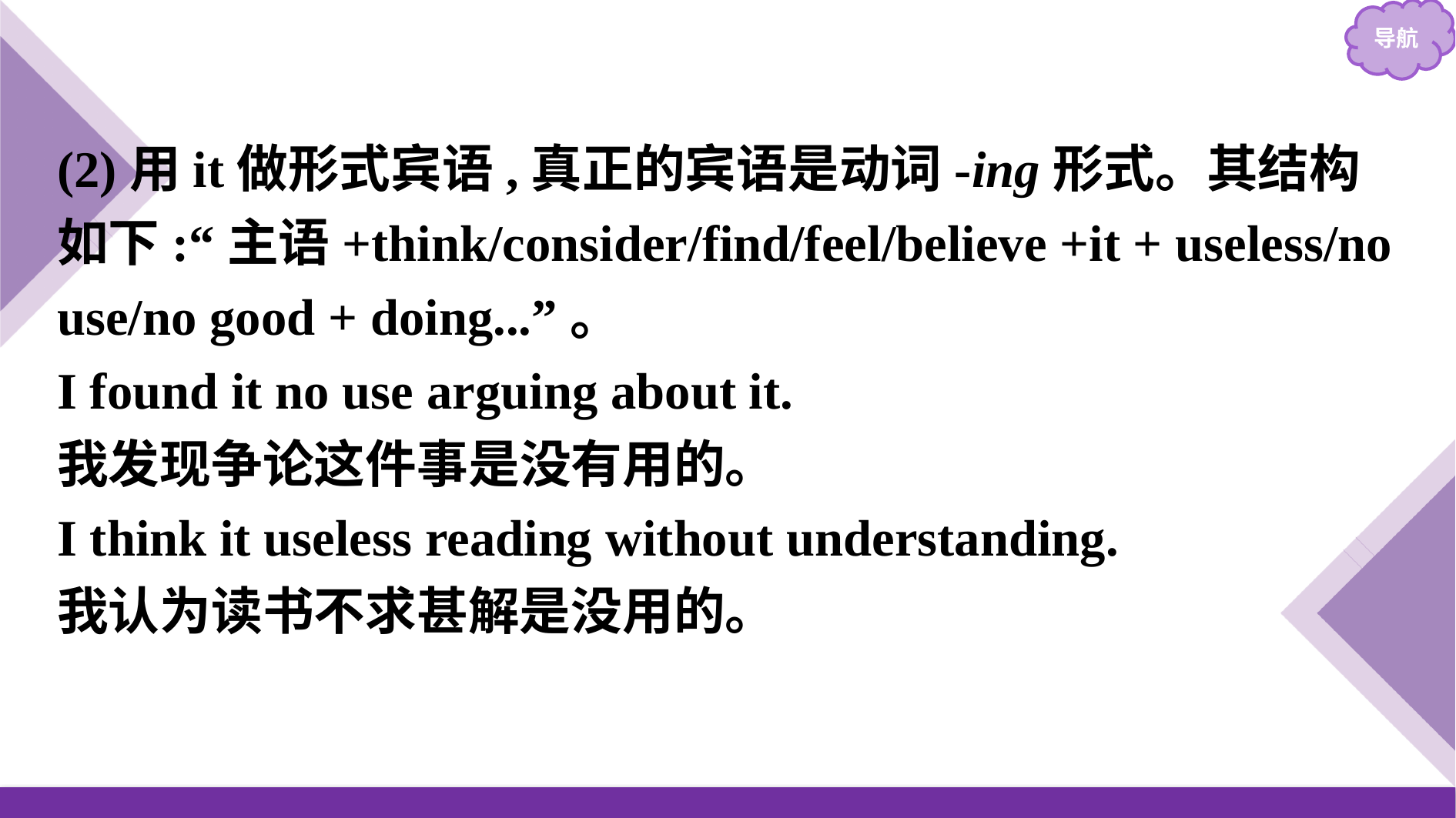

(2)用it做形式宾语,真正的宾语是动词-ing形式。其结构如下:“主语+think/consider/find/feel/believe +it + useless/no use/no good + doing...”。
I found it no use arguing about it.
我发现争论这件事是没有用的。
I think it useless reading without understanding.
我认为读书不求甚解是没用的。